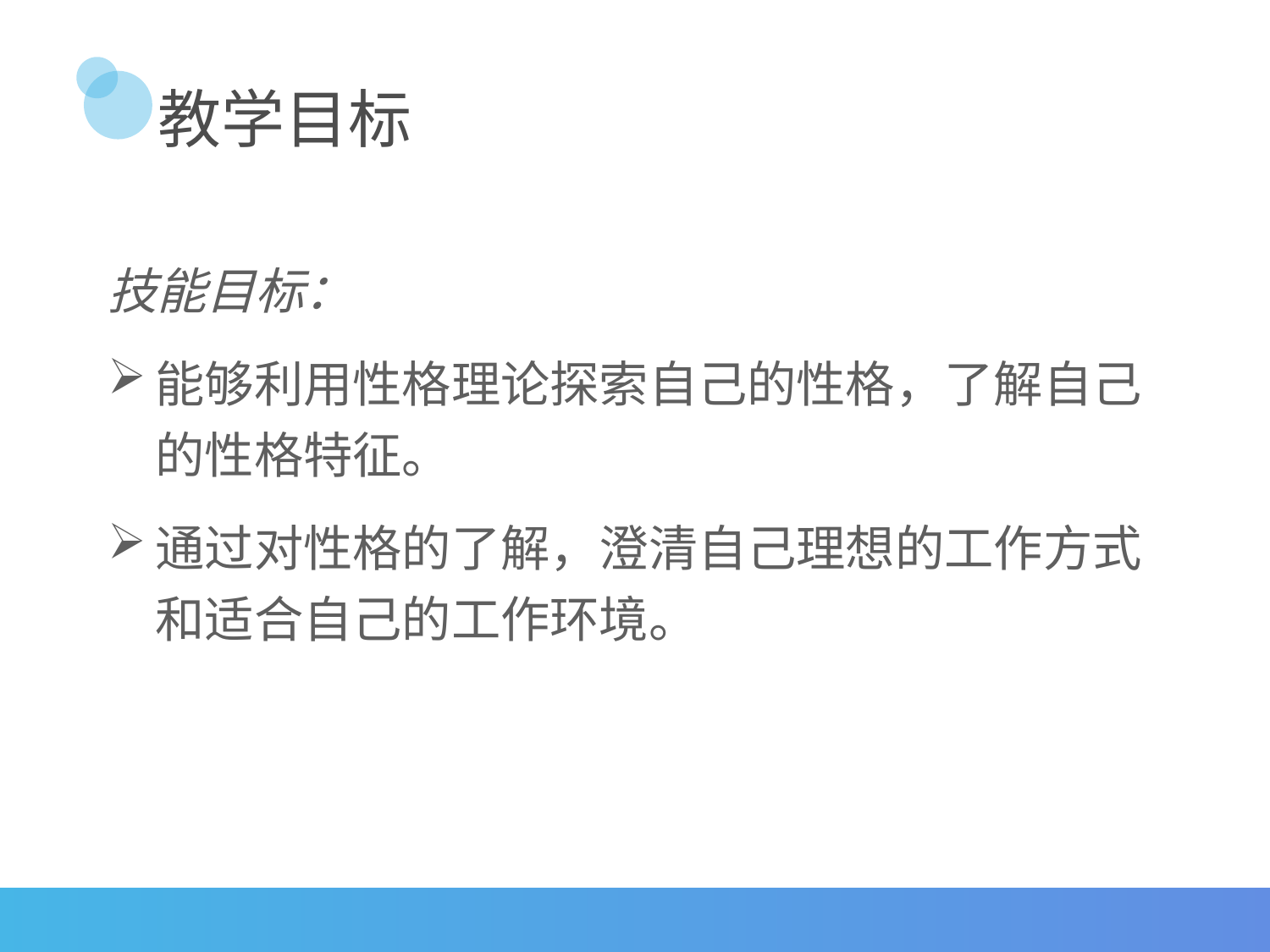

教学目标
技能目标：
能够利用性格理论探索自己的性格，了解自己的性格特征。
通过对性格的了解，澄清自己理想的工作方式和适合自己的工作环境。